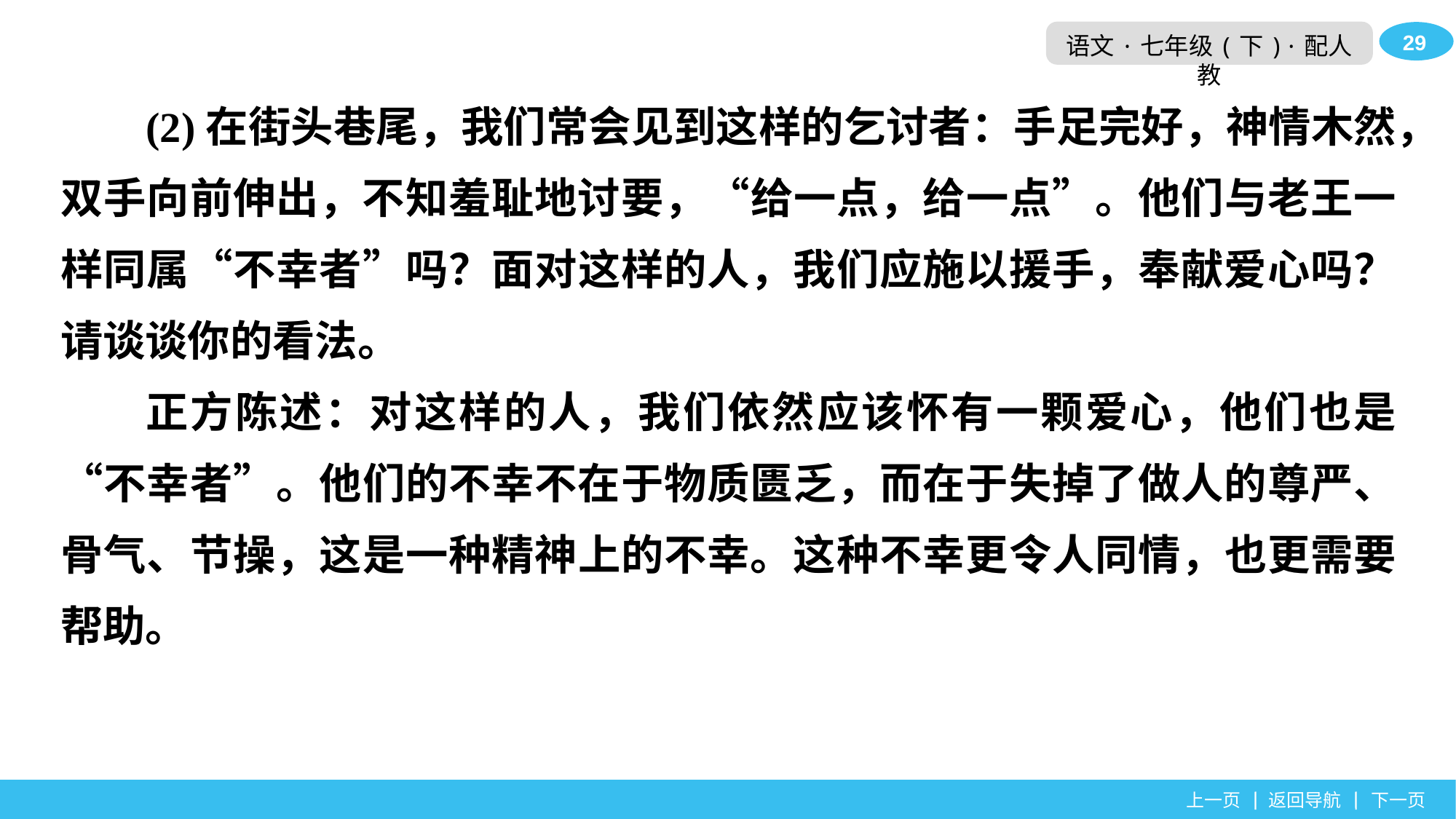

(2)在街头巷尾，我们常会见到这样的乞讨者：手足完好，神情木然，双手向前伸出，不知羞耻地讨要，“给一点，给一点”。他们与老王一样同属“不幸者”吗？面对这样的人，我们应施以援手，奉献爱心吗？请谈谈你的看法。
正方陈述：对这样的人，我们依然应该怀有一颗爱心，他们也是“不幸者”。他们的不幸不在于物质匮乏，而在于失掉了做人的尊严、骨气、节操，这是一种精神上的不幸。这种不幸更令人同情，也更需要帮助。